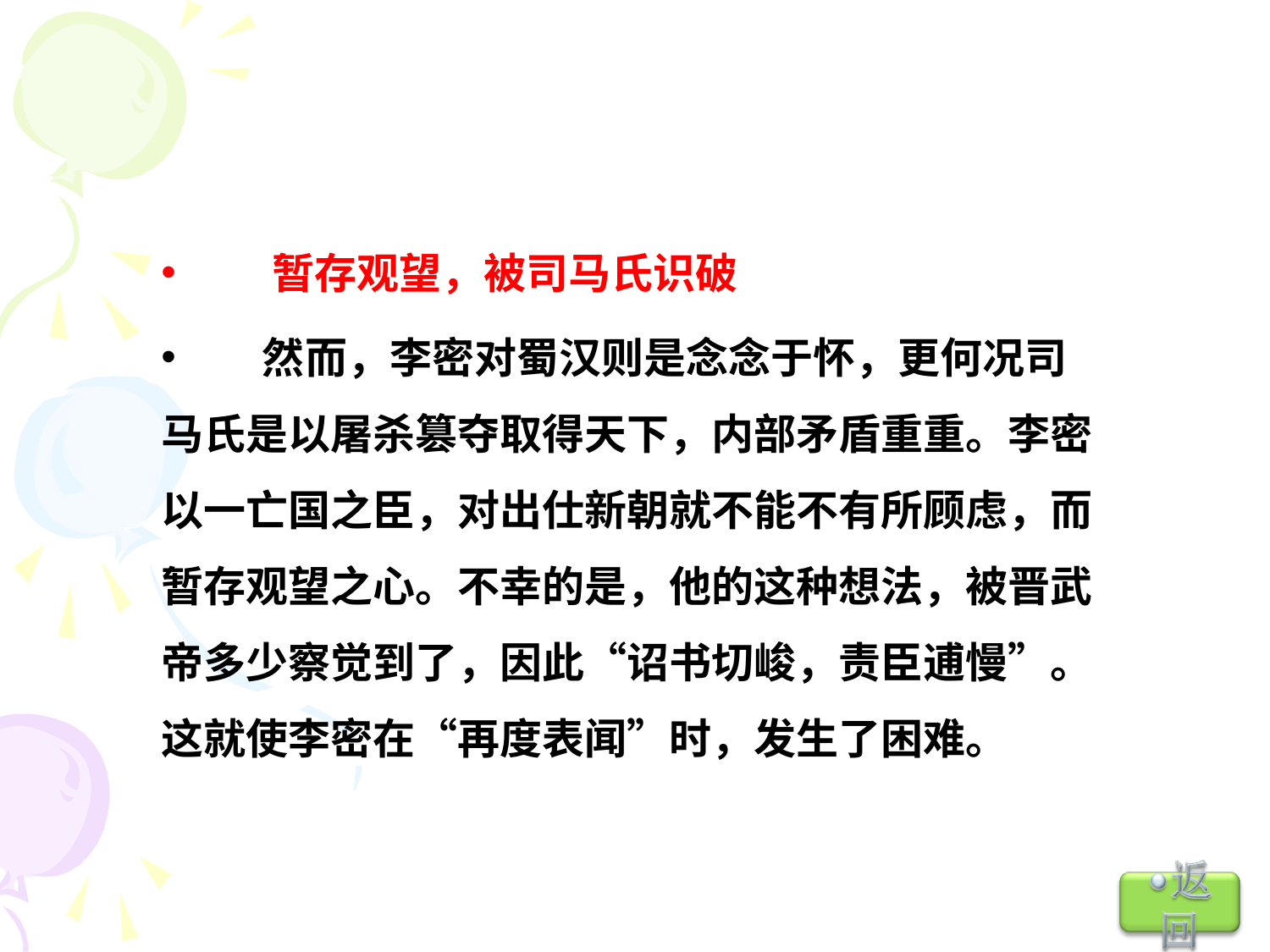

暂存观望，被司马氏识破
        然而，李密对蜀汉则是念念于怀，更何况司马氏是以屠杀篡夺取得天下，内部矛盾重重。李密以一亡国之臣，对出仕新朝就不能不有所顾虑，而暂存观望之心。不幸的是，他的这种想法，被晋武帝多少察觉到了，因此“诏书切峻，责臣逋慢”。这就使李密在“再度表闻”时，发生了困难。